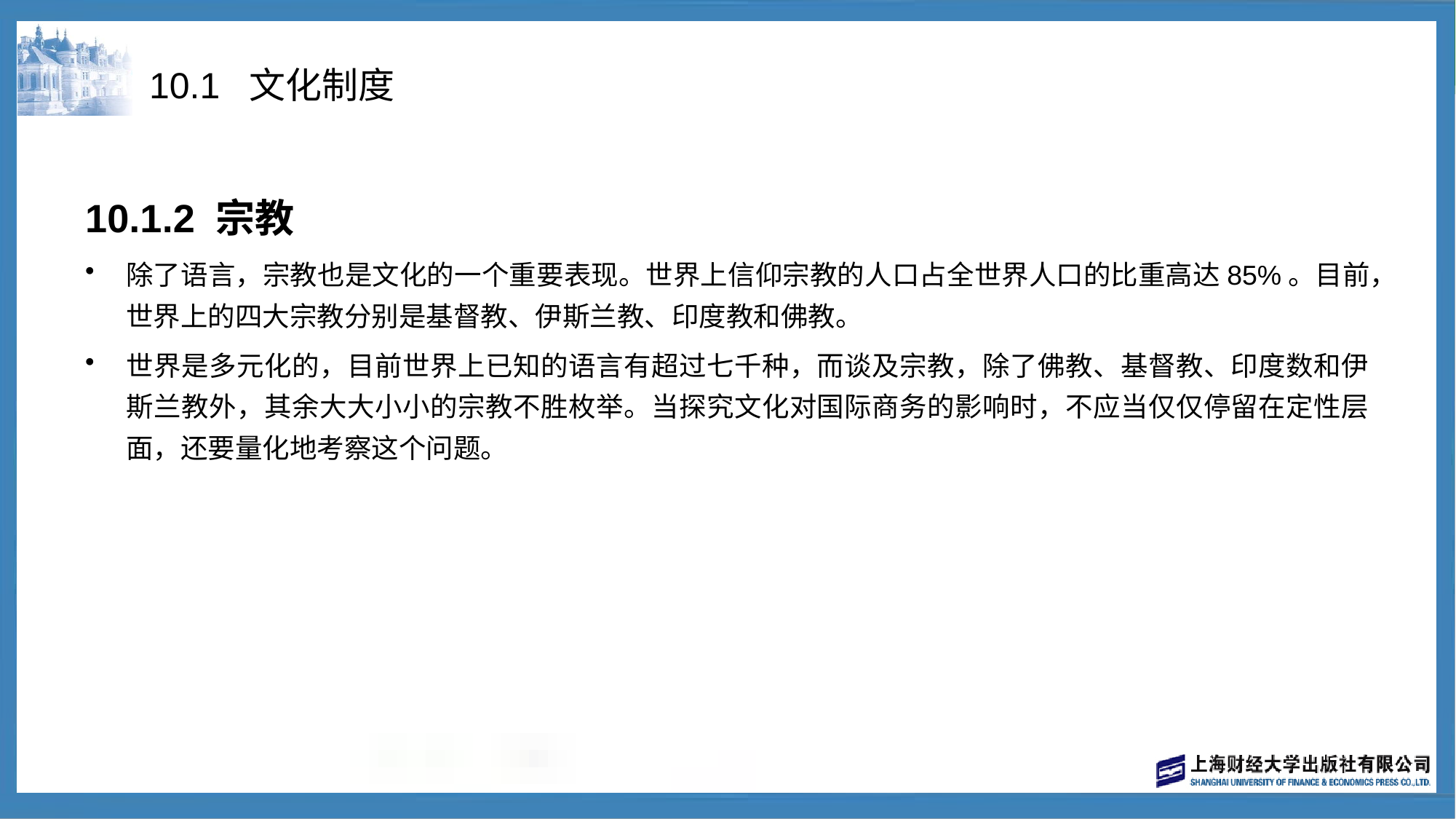

# 10.1  文化制度
10.1.2 宗教
除了语言，宗教也是文化的一个重要表现。世界上信仰宗教的人口占全世界人口的比重高达85%。目前，世界上的四大宗教分别是基督教、伊斯兰教、印度教和佛教。
世界是多元化的，目前世界上已知的语言有超过七千种，而谈及宗教，除了佛教、基督教、印度数和伊斯兰教外，其余大大小小的宗教不胜枚举。当探究文化对国际商务的影响时，不应当仅仅停留在定性层面，还要量化地考察这个问题。